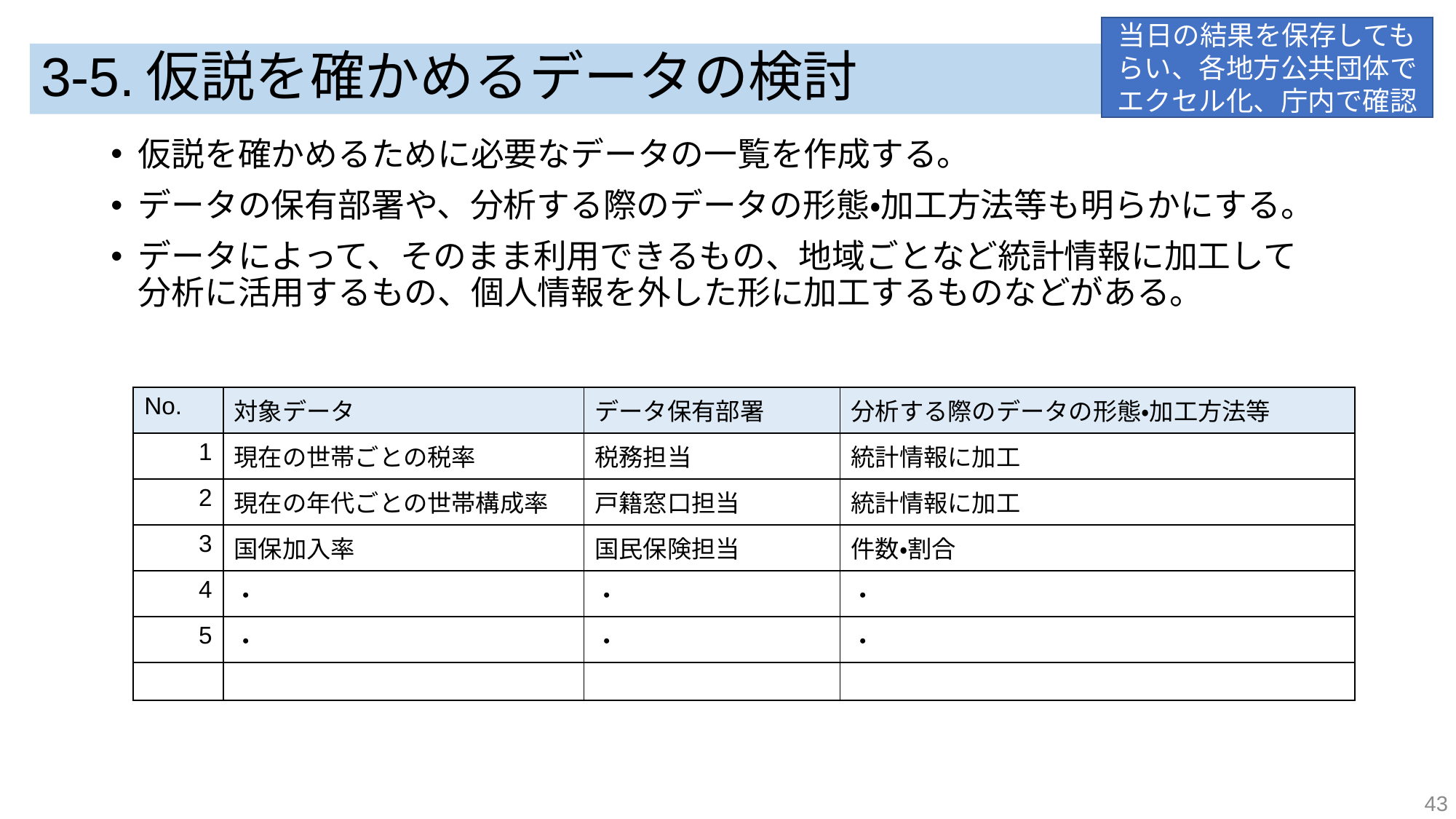

当日の結果を保存してもらい、各地方公共団体でエクセル化、庁内で確認
# 3-5.仮説を確かめるデータの検討
仮説を確かめるために必要なデータの一覧を作成する。
データの保有部署や、分析する際のデータの形態・加工方法等も明らかにする。
データによって、そのまま利用できるもの、地域ごとなど統計情報に加工して
分析に活用するもの、個人情報を外した形に加工するものなどがある。
| No. | 対象データ | データ保有部署 | 分析する際のデータの形態・加工方法等 |
| --- | --- | --- | --- |
| 1 | 現在の世帯ごとの税率 | 税務担当 | 統計情報に加工 |
| 2 | 現在の年代ごとの世帯構成率 | 戸籍窓口担当 | 統計情報に加工 |
| 3 | 国保加入率 | 国民保険担当 | 件数・割合 |
| 4 | ・ | ・ | ・ |
| 5 | ・ | ・ | ・ |
|  |  |  |  |
43